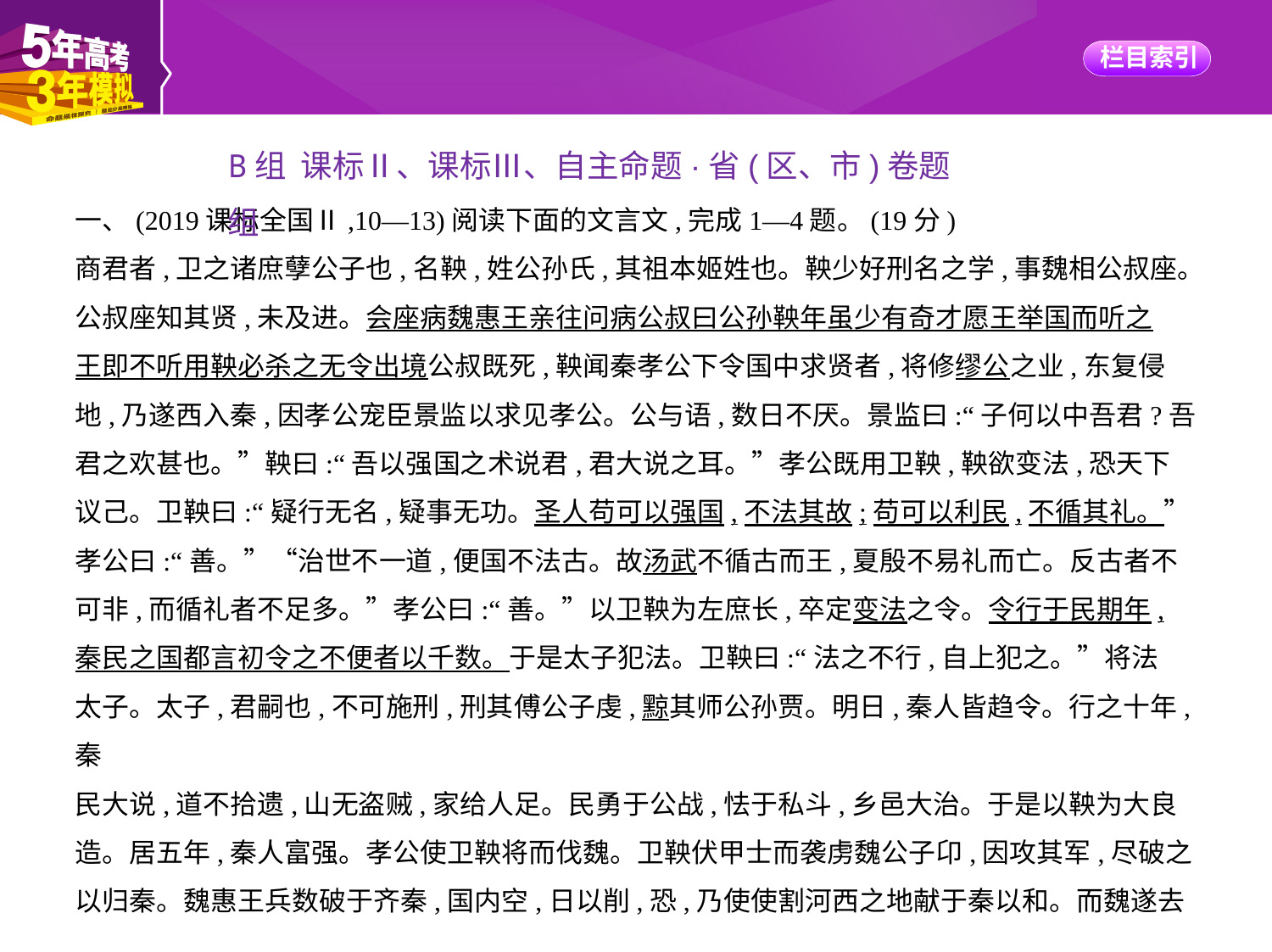

B组  课标Ⅱ、课标Ⅲ、自主命题·省(区、市)卷题组
一、(2019课标全国Ⅱ,10—13)阅读下面的文言文,完成1—4题。(19分)
商君者,卫之诸庶孽公子也,名鞅,姓公孙氏,其祖本姬姓也。鞅少好刑名之学,事魏相公叔座。
公叔座知其贤,未及进。会座病魏惠王亲往问病公叔曰公孙鞅年虽少有奇才愿王举国而听之
王即不听用鞅必杀之无令出境公叔既死,鞅闻秦孝公下令国中求贤者,将修缪公之业,东复侵
地,乃遂西入秦,因孝公宠臣景监以求见孝公。公与语,数日不厌。景监曰:“子何以中吾君?吾
君之欢甚也。”鞅曰:“吾以强国之术说君,君大说之耳。”孝公既用卫鞅,鞅欲变法,恐天下
议己。卫鞅曰:“疑行无名,疑事无功。圣人苟可以强国,不法其故;苟可以利民,不循其礼。”
孝公曰:“善。”“治世不一道,便国不法古。故汤武不循古而王,夏殷不易礼而亡。反古者不
可非,而循礼者不足多。”孝公曰:“善。”以卫鞅为左庶长,卒定变法之令。令行于民期年,
秦民之国都言初令之不便者以千数。于是太子犯法。卫鞅曰:“法之不行,自上犯之。”将法
太子。太子,君嗣也,不可施刑,刑其傅公子虔,黥其师公孙贾。明日,秦人皆趋令。行之十年,秦
民大说,道不拾遗,山无盗贼,家给人足。民勇于公战,怯于私斗,乡邑大治。于是以鞅为大良
造。居五年,秦人富强。孝公使卫鞅将而伐魏。卫鞅伏甲士而袭虏魏公子卬,因攻其军,尽破之
以归秦。魏惠王兵数破于齐秦,国内空,日以削,恐,乃使使割河西之地献于秦以和。而魏遂去